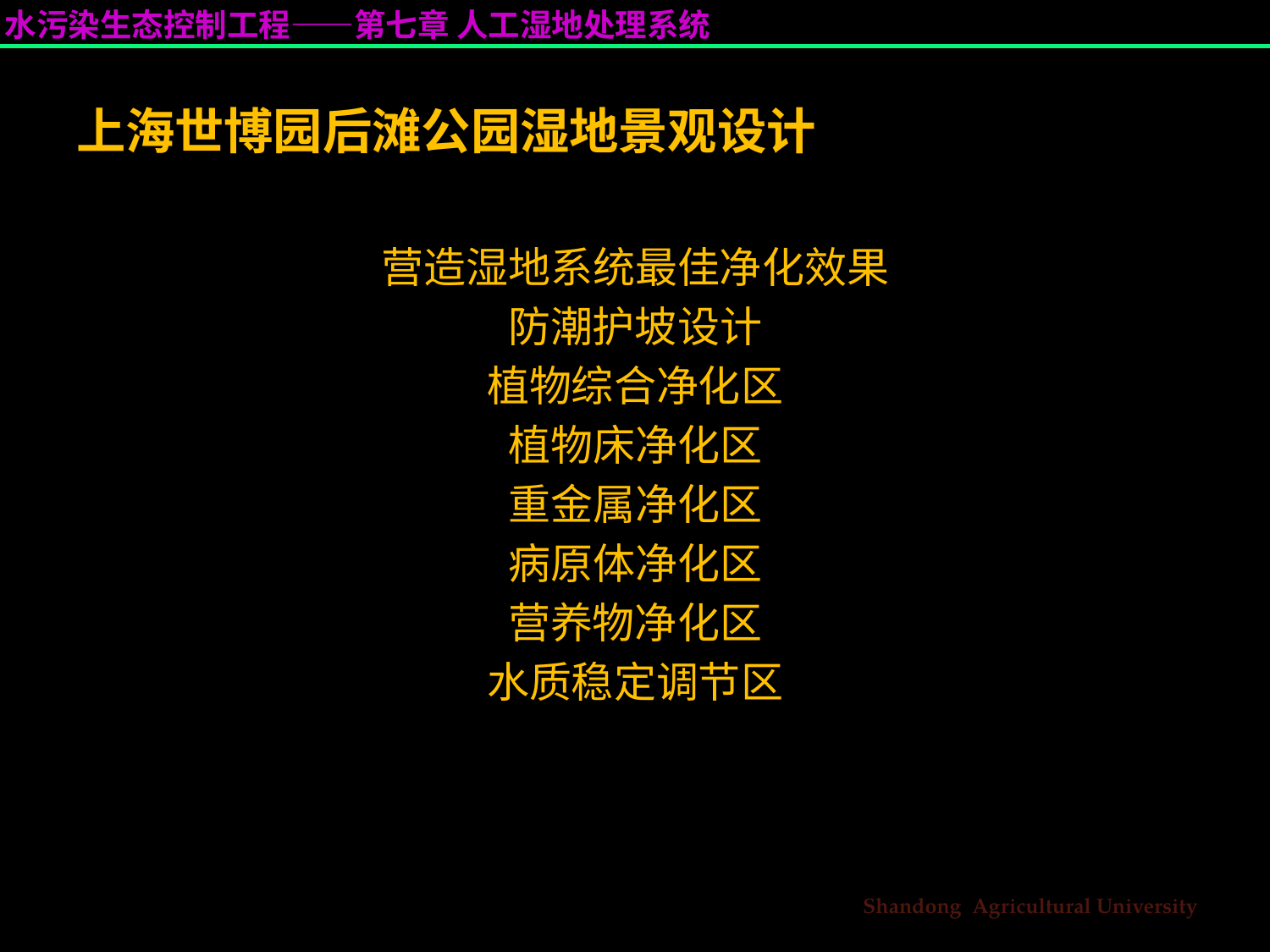

上海世博园后滩公园湿地景观设计
营造湿地系统最佳净化效果
防潮护坡设计
植物综合净化区
植物床净化区
重金属净化区
病原体净化区
营养物净化区
水质稳定调节区